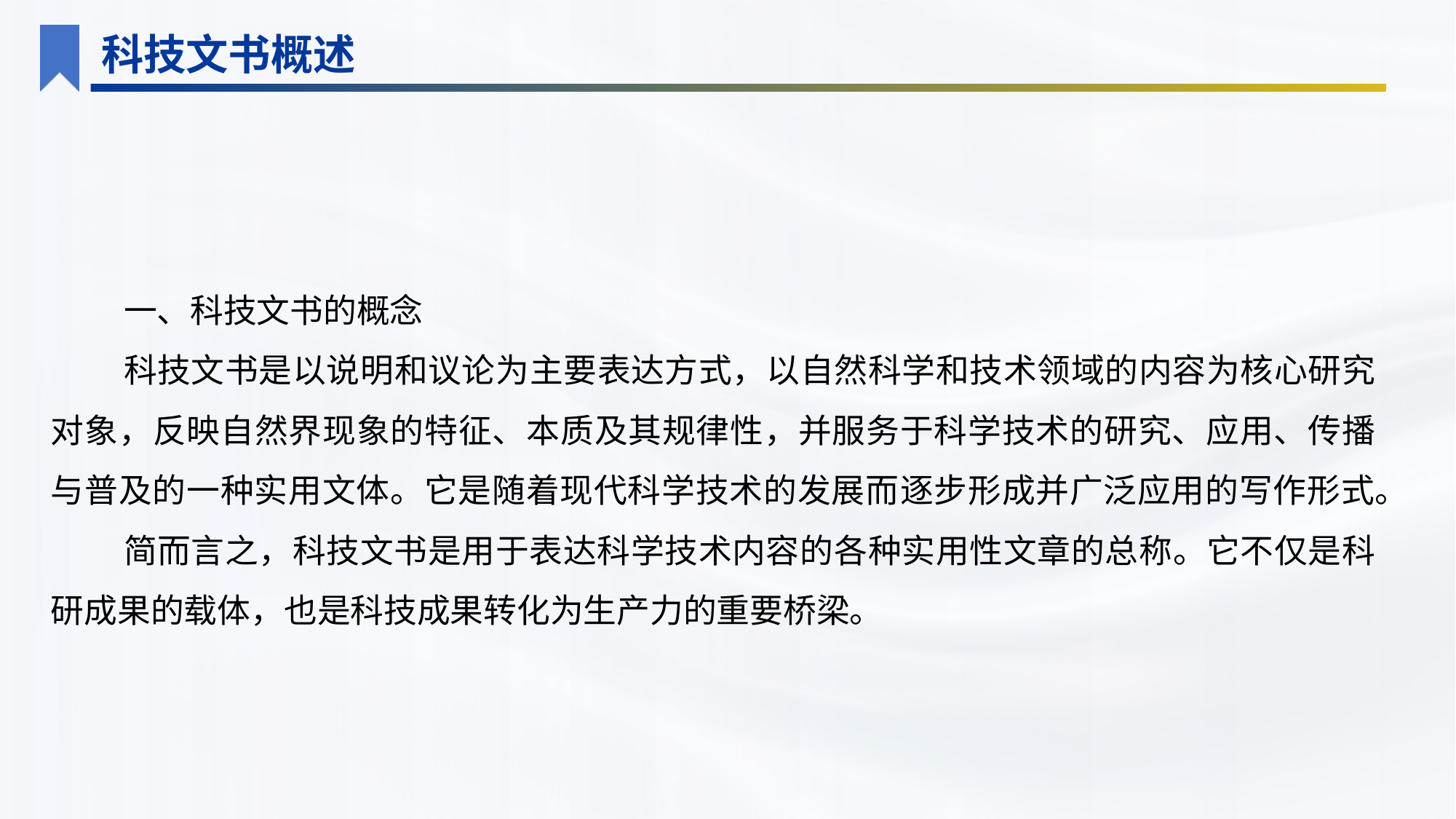

科技文书概述
一、科技文书的概念
科技文书是以说明和议论为主要表达方式，以自然科学和技术领域的内容为核心研究对象，反映自然界现象的特征、本质及其规律性，并服务于科学技术的研究、应用、传播与普及的一种实用文体。它是随着现代科学技术的发展而逐步形成并广泛应用的写作形式。
简而言之，科技文书是用于表达科学技术内容的各种实用性文章的总称。它不仅是科研成果的载体，也是科技成果转化为生产力的重要桥梁。